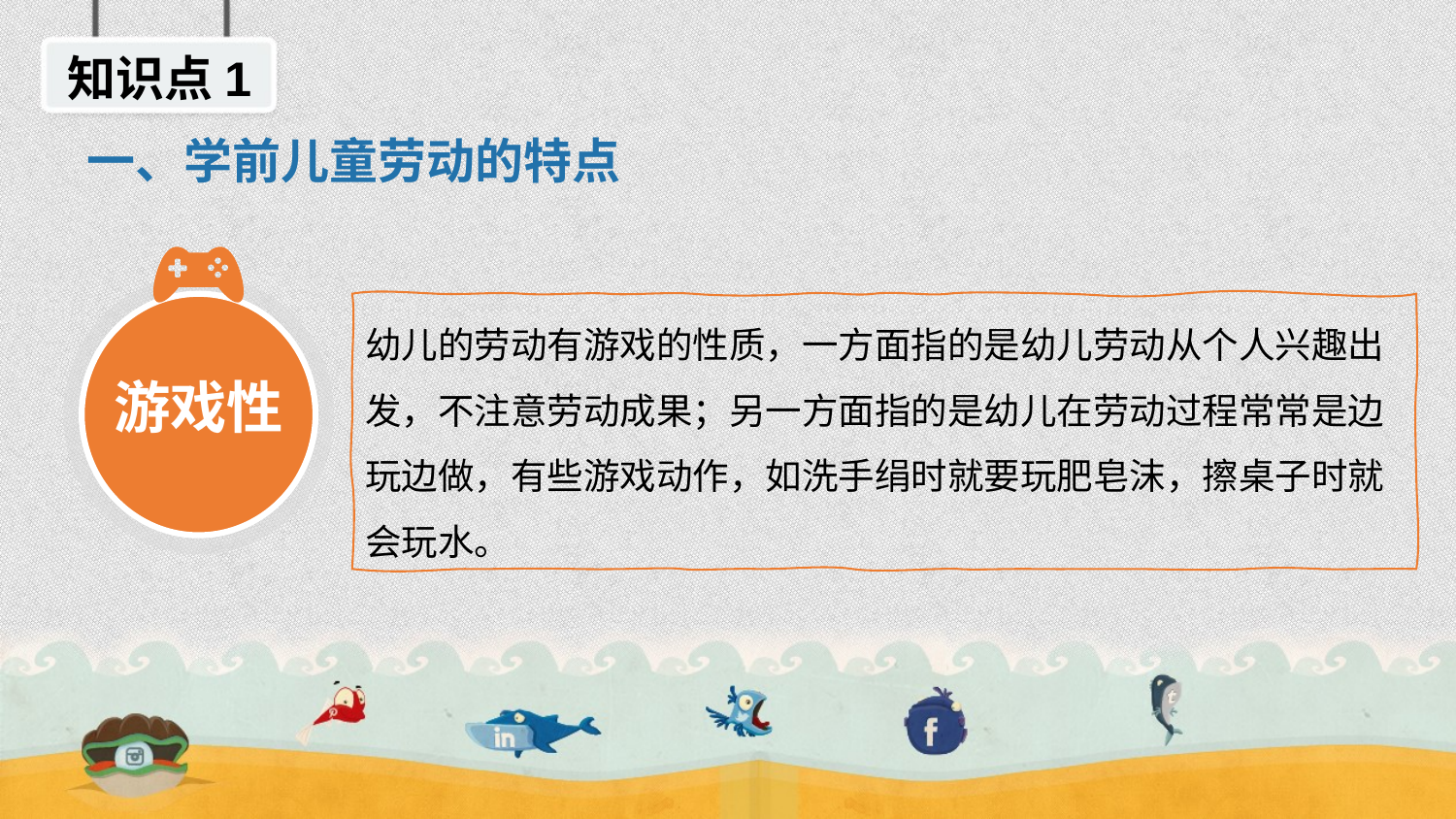

知识点1

一、学前儿童劳动的特点

游戏性
幼儿的劳动有游戏的性质，一方面指的是幼儿劳动从个人兴趣出发，不注意劳动成果；另一方面指的是幼儿在劳动过程常常是边玩边做，有些游戏动作，如洗手绢时就要玩肥皂沫，擦桌子时就会玩水。